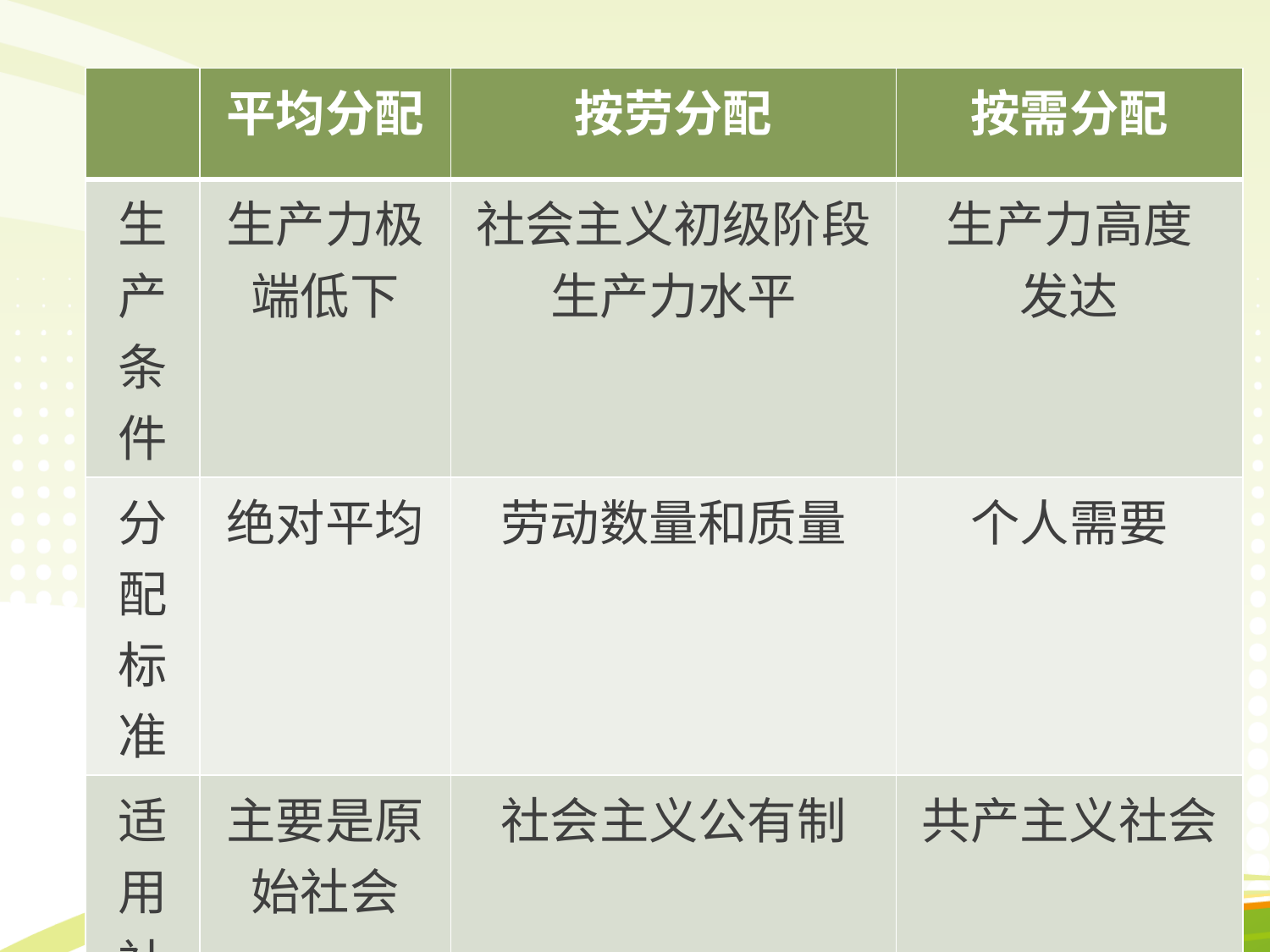

|  | 平均分配 | 按劳分配 | 按需分配 |
| --- | --- | --- | --- |
| 生产条件 | 生产力极端低下 | 社会主义初级阶段生产力水平 | 生产力高度 发达 |
| 分配标准 | 绝对平均 | 劳动数量和质量 | 个人需要 |
| 适用社会 | 主要是原始社会 | 社会主义公有制 | 共产主义社会 |